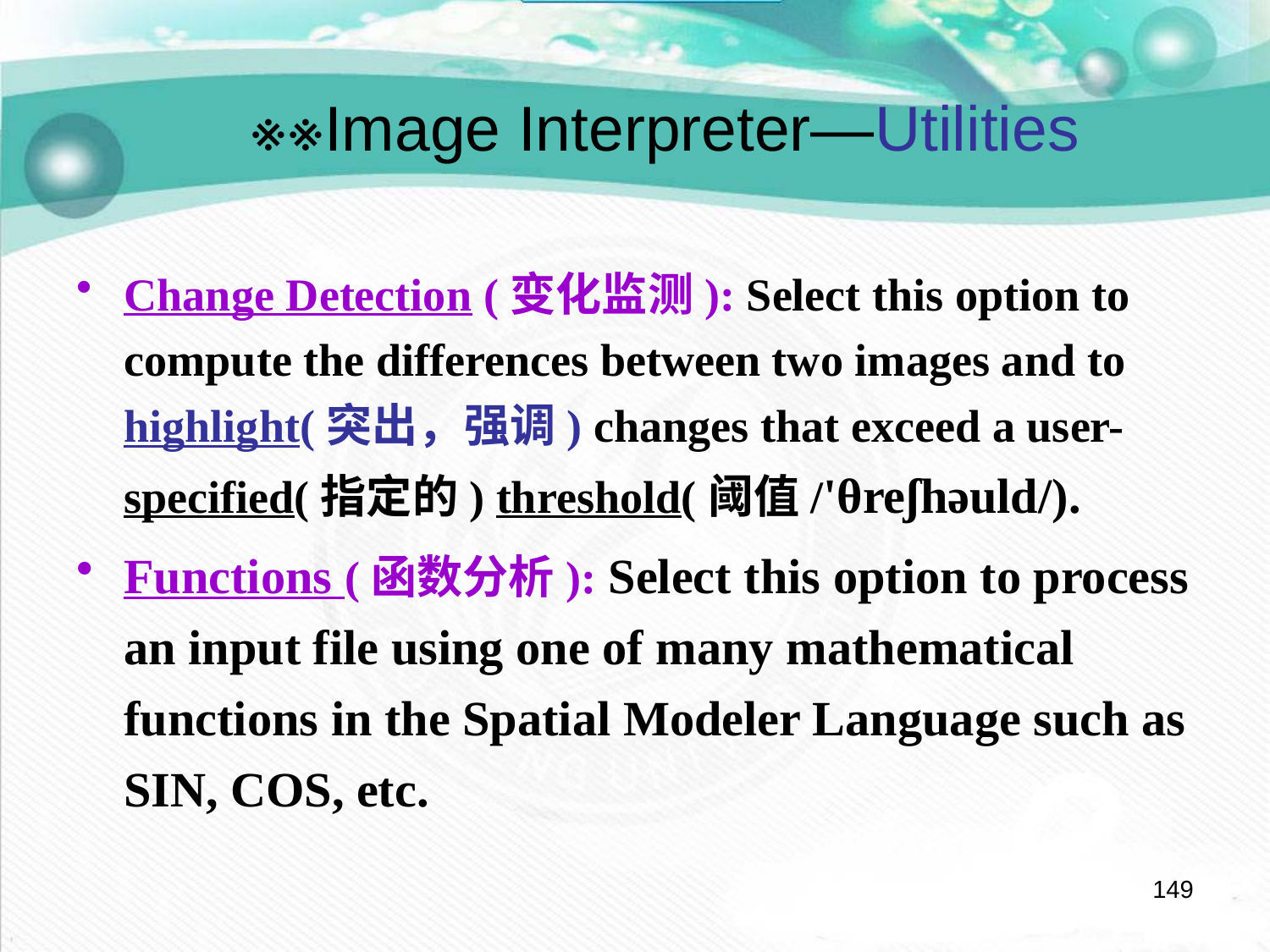

※※Image Interpreter—Utilities
Change Detection (变化监测): Select this option to compute the differences between two images and to highlight(突出，强调) changes that exceed a user-specified(指定的) threshold(阈值/'θreʃhəuld/).
Functions (函数分析): Select this option to process an input file using one of many mathematical functions in the Spatial Modeler Language such as SIN, COS, etc.
149